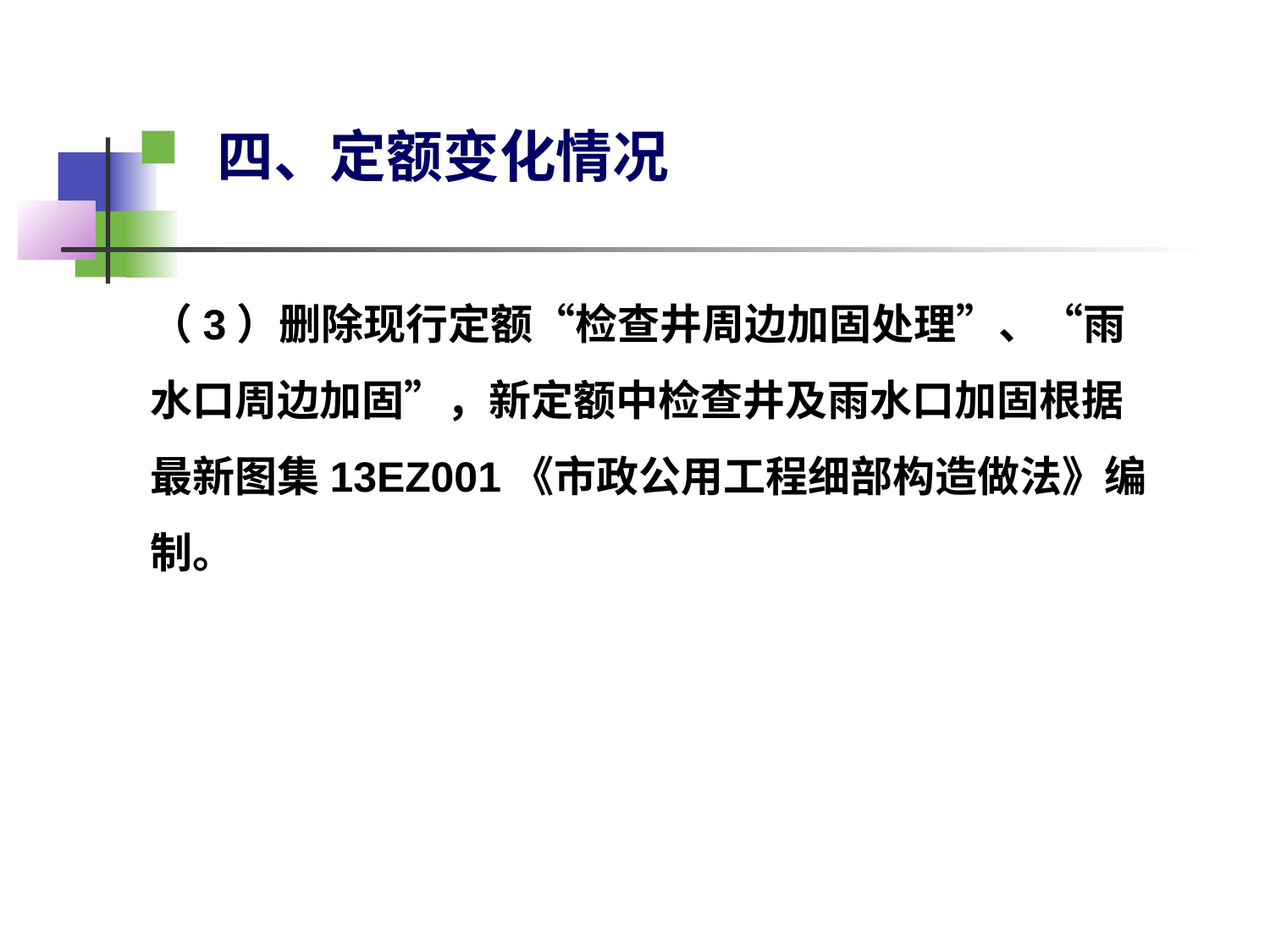

# 四、定额变化情况
（3）删除现行定额“检查井周边加固处理”、“雨水口周边加固”，新定额中检查井及雨水口加固根据最新图集13EZ001《市政公用工程细部构造做法》编制。